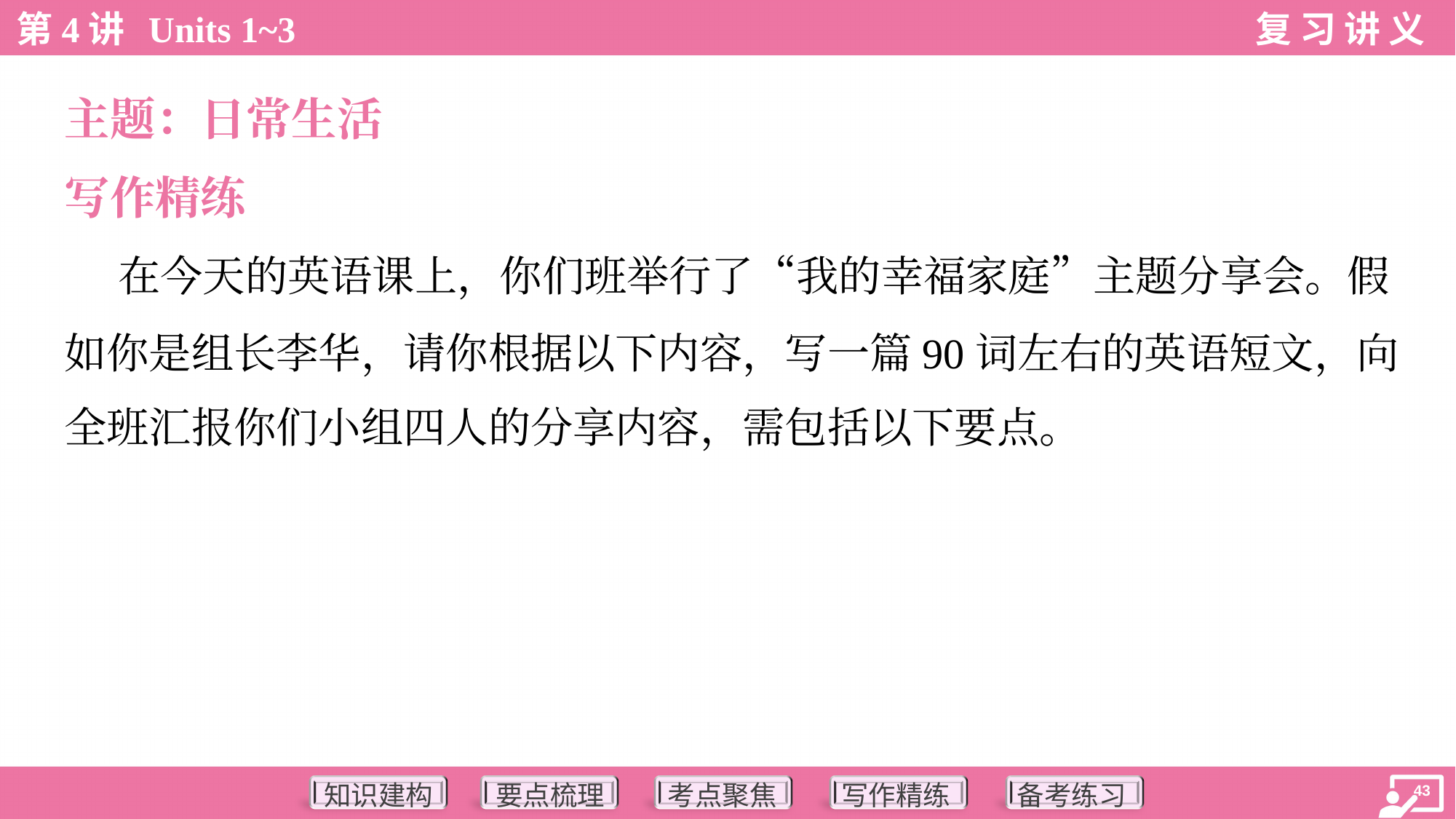

主题：日常生活
写作精练
    在今天的英语课上，你们班举行了“我的幸福家庭”主题分享会。假
如你是组长李华，请你根据以下内容，写一篇90词左右的英语短文，向
全班汇报你们小组四人的分享内容，需包括以下要点。